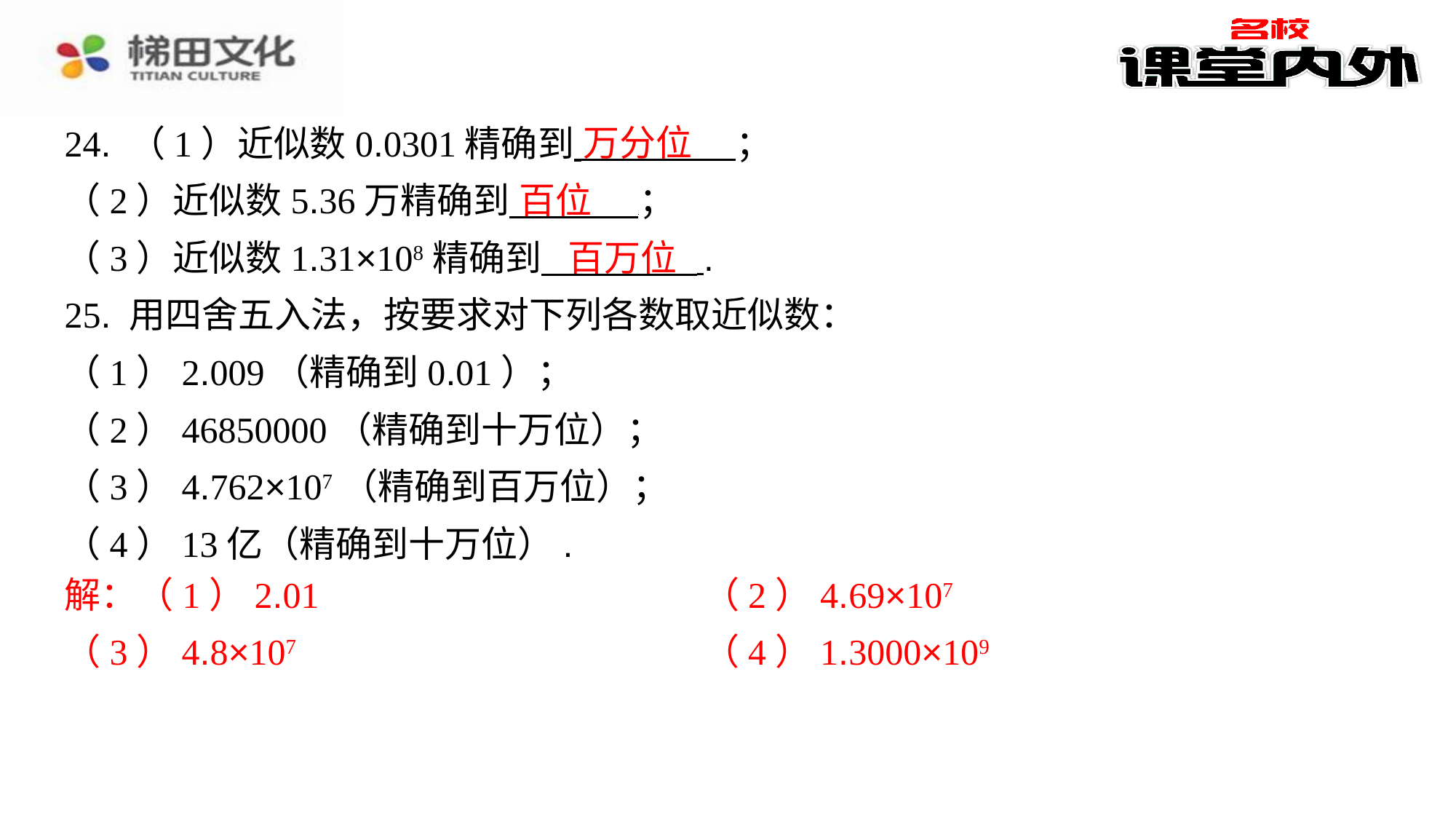

万分位
24. （1）近似数0.0301精确到                        ⁠；
百位
（2）近似数5.36万精确到                    ⁠；
百万位
（3）近似数1.31×108精确到                        ⁠.
25. 用四舍五入法，按要求对下列各数取近似数：
（1）2.009（精确到0.01）；
（2）46850000（精确到十万位）；
（3）4.762×107（精确到百万位）；
（4）13亿（精确到十万位）.
（2）4.69×107
解：（1）2.01
（2）4.69×107
（4）1.3000×109
（3）4.8×107
（4）1.3000×109